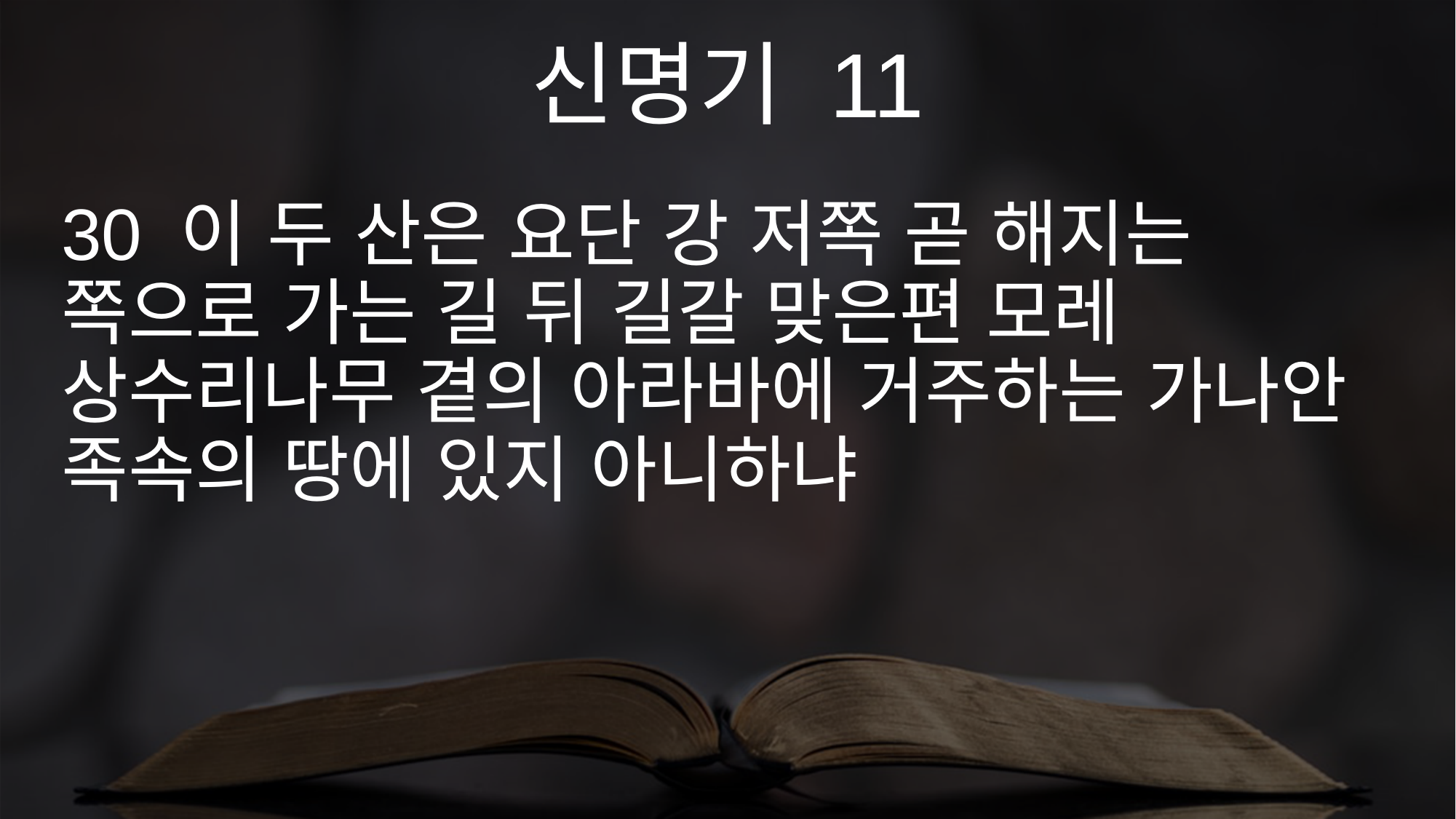

신명기 11
30 이 두 산은 요단 강 저쪽 곧 해지는 쪽으로 가는 길 뒤 길갈 맞은편 모레 상수리나무 곁의 아라바에 거주하는 가나안 족속의 땅에 있지 아니하냐